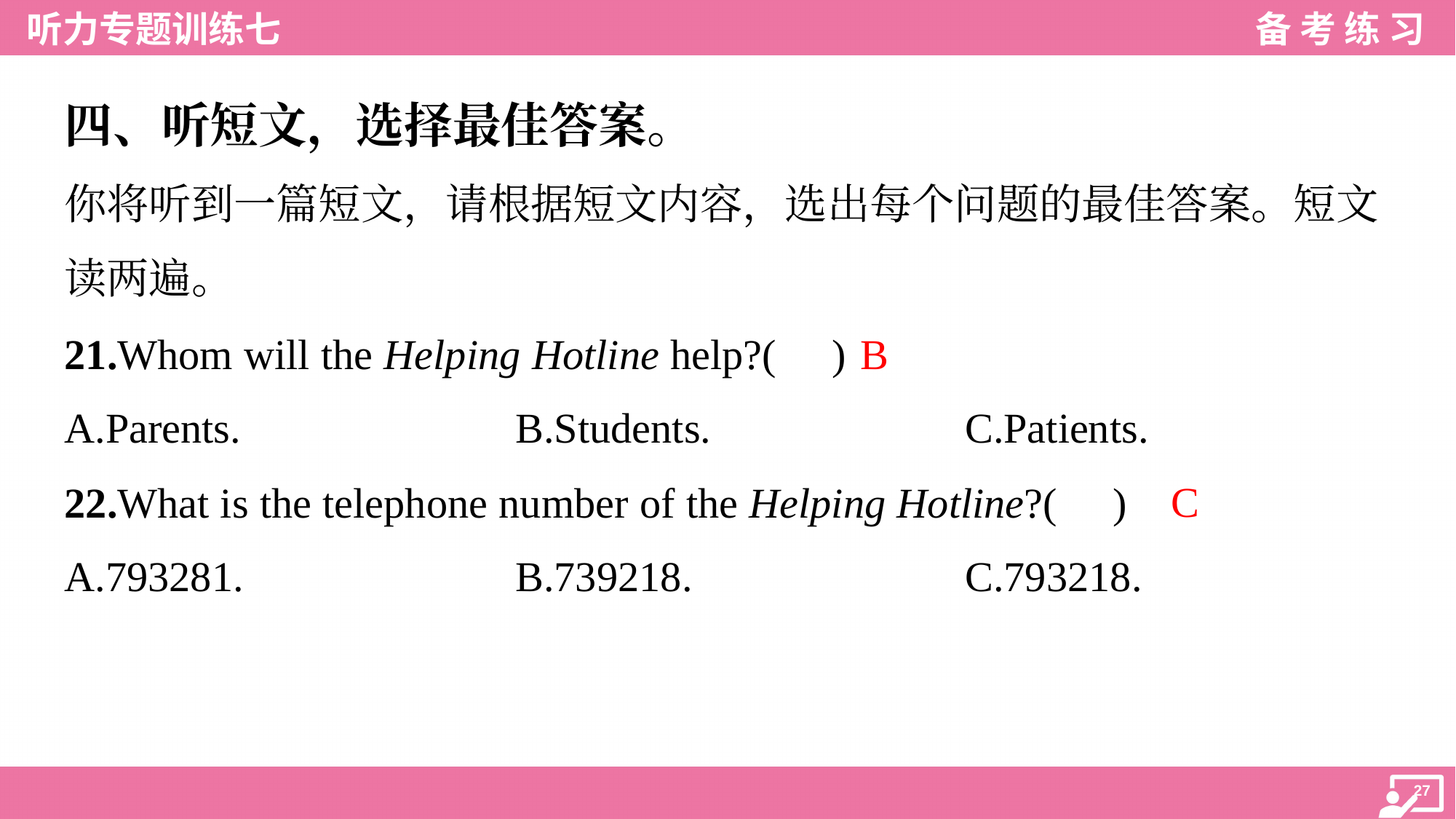

四、听短文，选择最佳答案。
你将听到一篇短文，请根据短文内容，选出每个问题的最佳答案。短文
读两遍。
B
21.Whom will the Helping Hotline help?(     )
A.Parents.	B.Students.	C.Patients.
C
22.What is the telephone number of the Helping Hotline?(     )
A.793281.	B.739218.	C.793218.